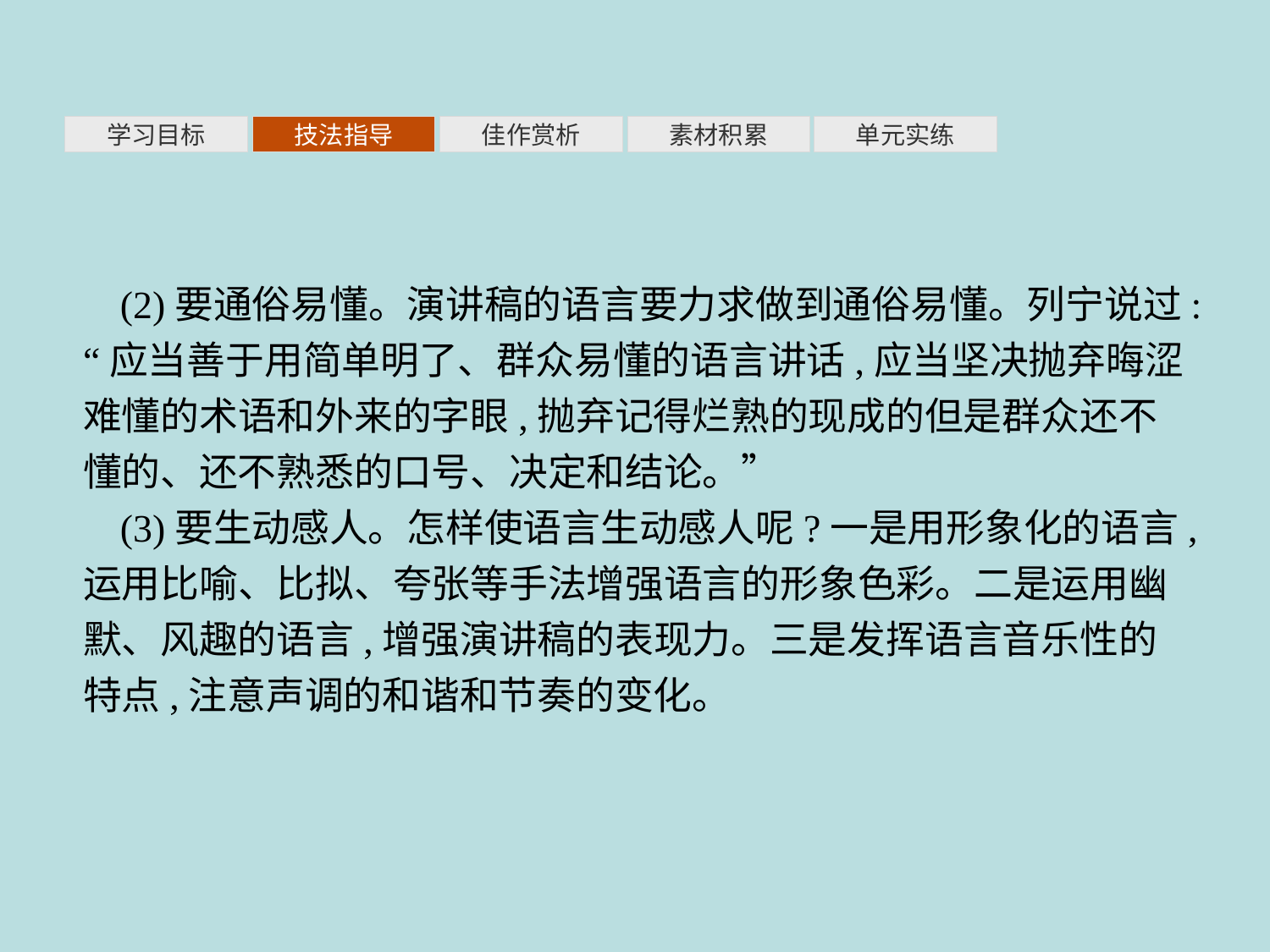

素材积累
学习目标
技法指导
佳作赏析
单元实练
(2)要通俗易懂。演讲稿的语言要力求做到通俗易懂。列宁说过:“应当善于用简单明了、群众易懂的语言讲话,应当坚决抛弃晦涩难懂的术语和外来的字眼,抛弃记得烂熟的现成的但是群众还不懂的、还不熟悉的口号、决定和结论。”
(3)要生动感人。怎样使语言生动感人呢?一是用形象化的语言,运用比喻、比拟、夸张等手法增强语言的形象色彩。二是运用幽默、风趣的语言,增强演讲稿的表现力。三是发挥语言音乐性的特点,注意声调的和谐和节奏的变化。